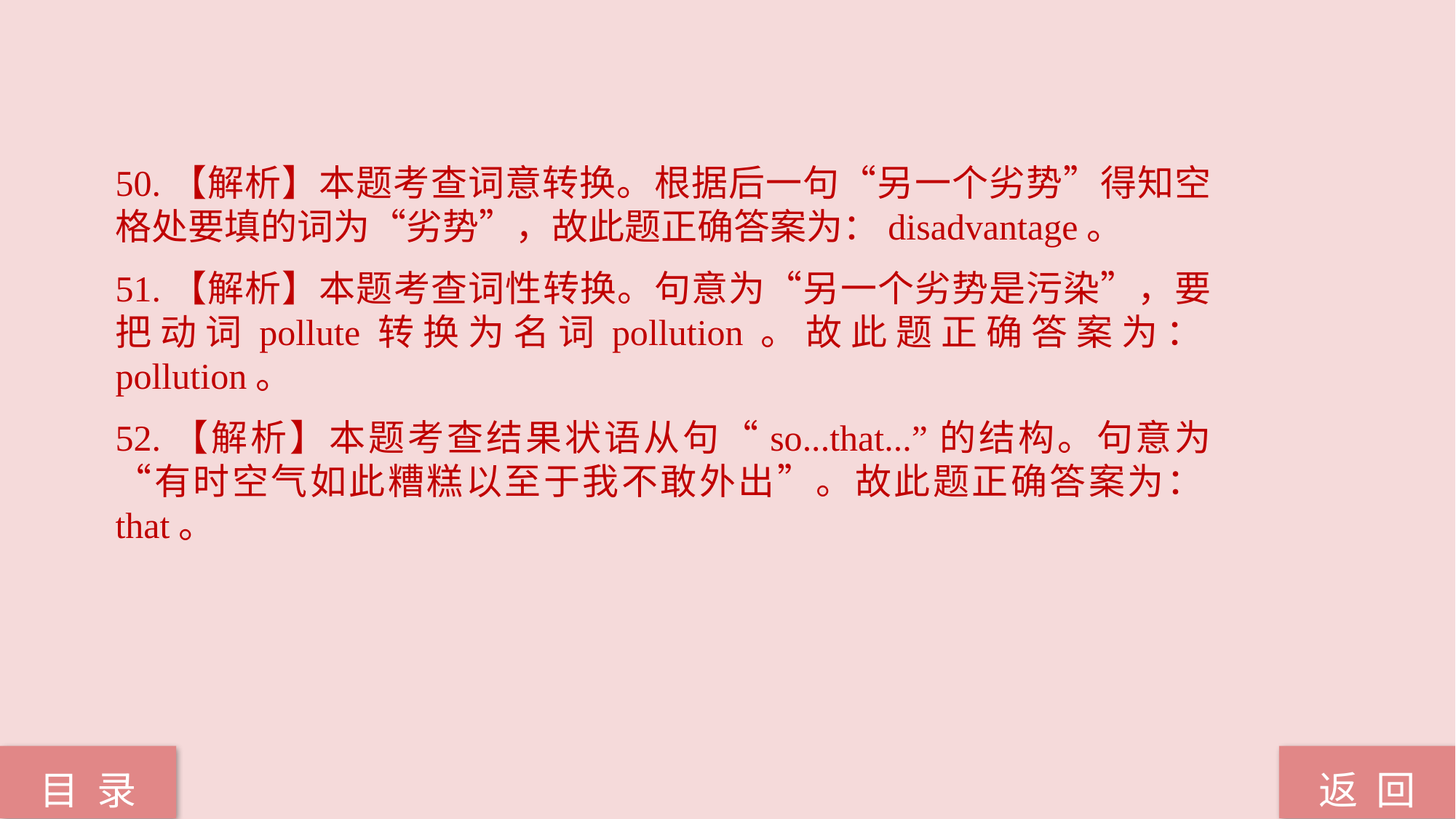

50.【解析】本题考查词意转换。根据后一句“另一个劣势”得知空格处要填的词为“劣势”，故此题正确答案为：disadvantage。
51.【解析】本题考查词性转换。句意为“另一个劣势是污染”，要把动词pollute转换为名词pollution。故此题正确答案为：pollution。
52.【解析】本题考查结果状语从句“so...that...”的结构。句意为“有时空气如此糟糕以至于我不敢外出”。故此题正确答案为：that。
返  回